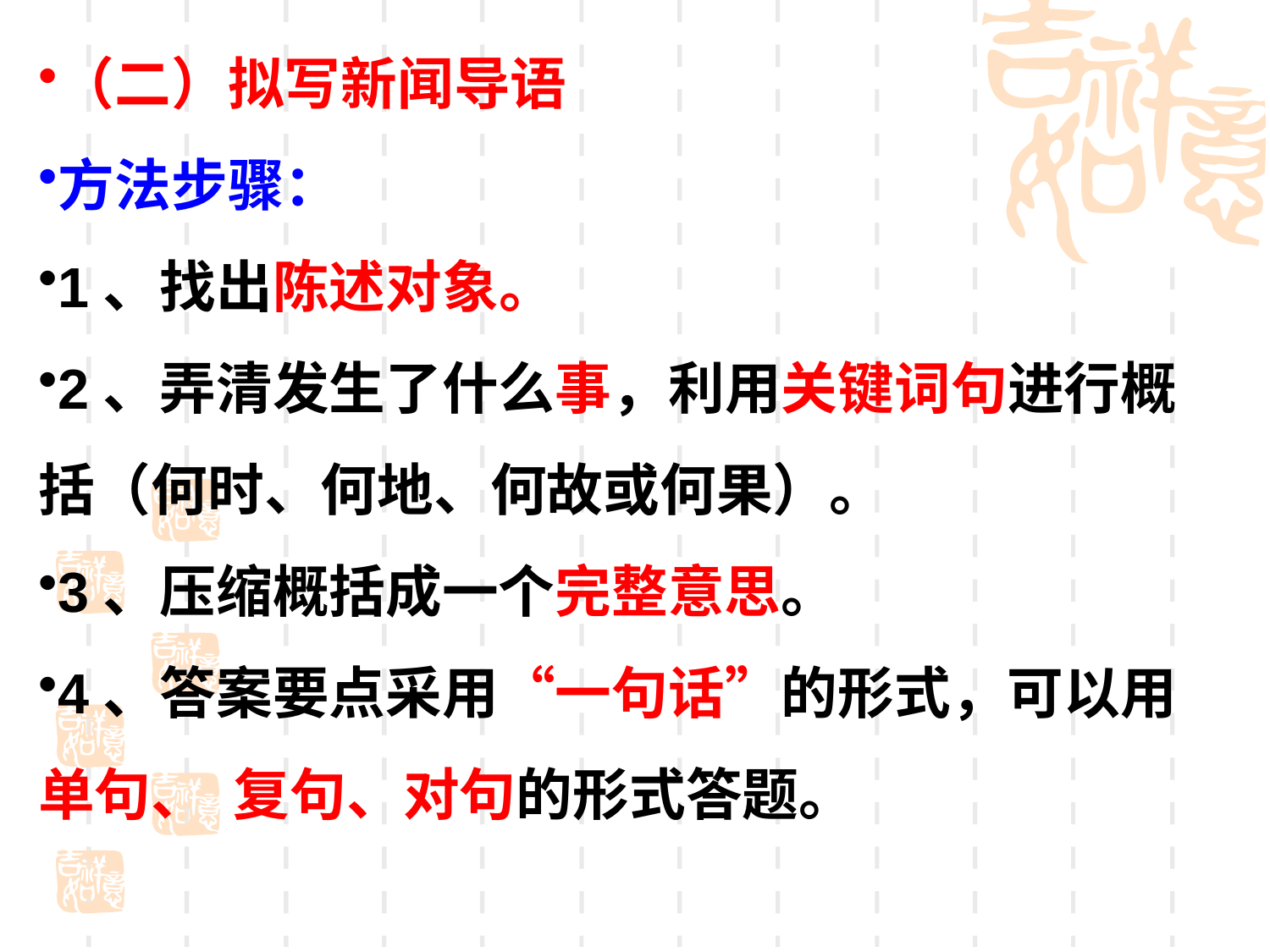

（二）拟写新闻导语
方法步骤：
1、找出陈述对象。
2、弄清发生了什么事，利用关键词句进行概括（何时、何地、何故或何果）。
3、压缩概括成一个完整意思。
4、答案要点采用“一句话”的形式，可以用单句、  复句、对句的形式答题。